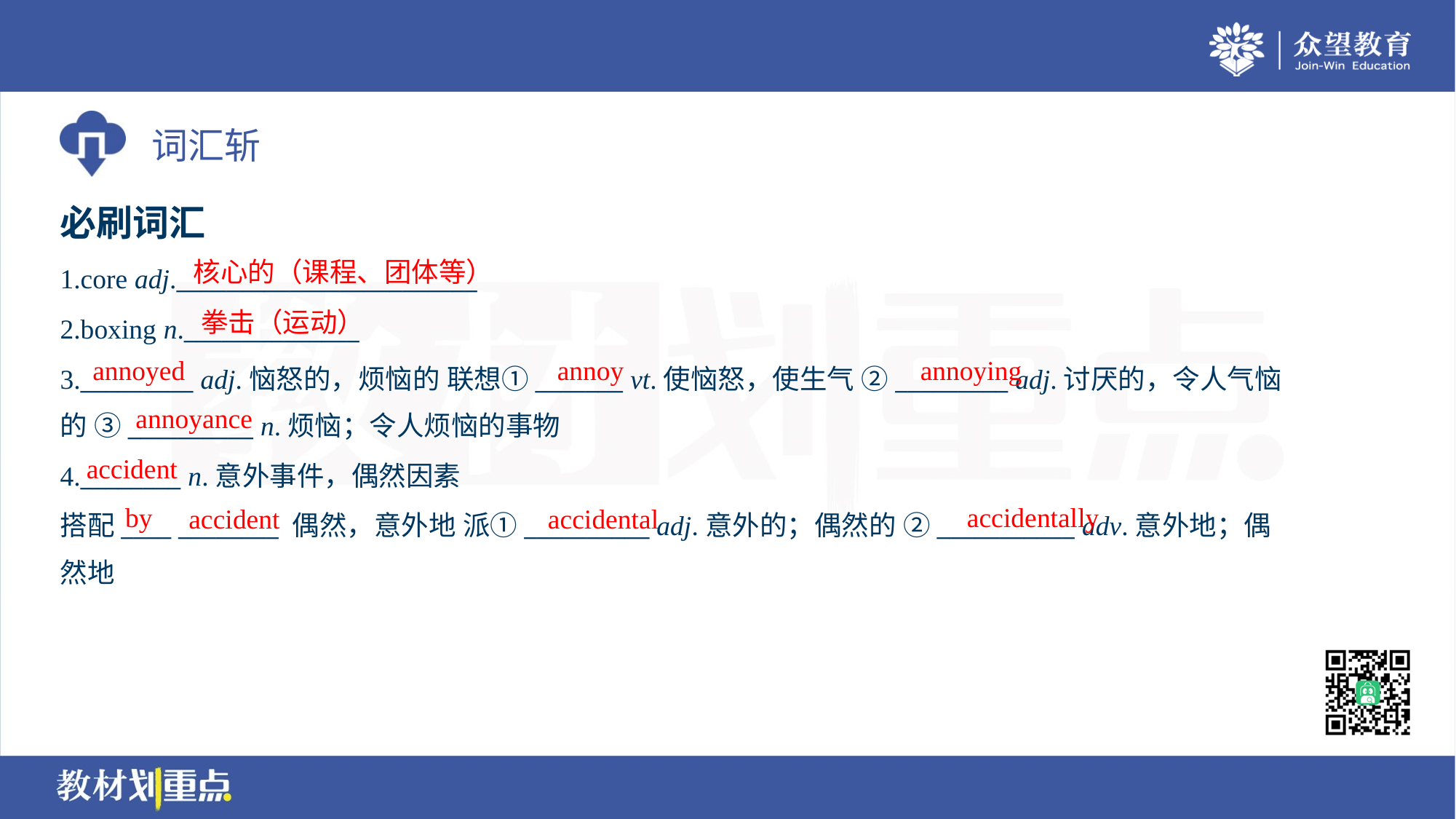

必刷词汇
核心的（课程、团体等）
1.core adj.________________________
2.boxing n.______________
3._________ adj.恼怒的，烦恼的 联想①_______ vt.使恼怒，使生气 ②_________ adj.讨厌的，令人气恼
的 ③__________ n.烦恼；令人烦恼的事物
拳击（运动）
annoyed
annoy
annoying
annoyance
accident
4.________ n.意外事件，偶然因素
搭配____ ________ 偶然，意外地 派①__________ adj.意外的；偶然的 ②___________ adv.意外地；偶
然地
by
accidentally
accident
accidental